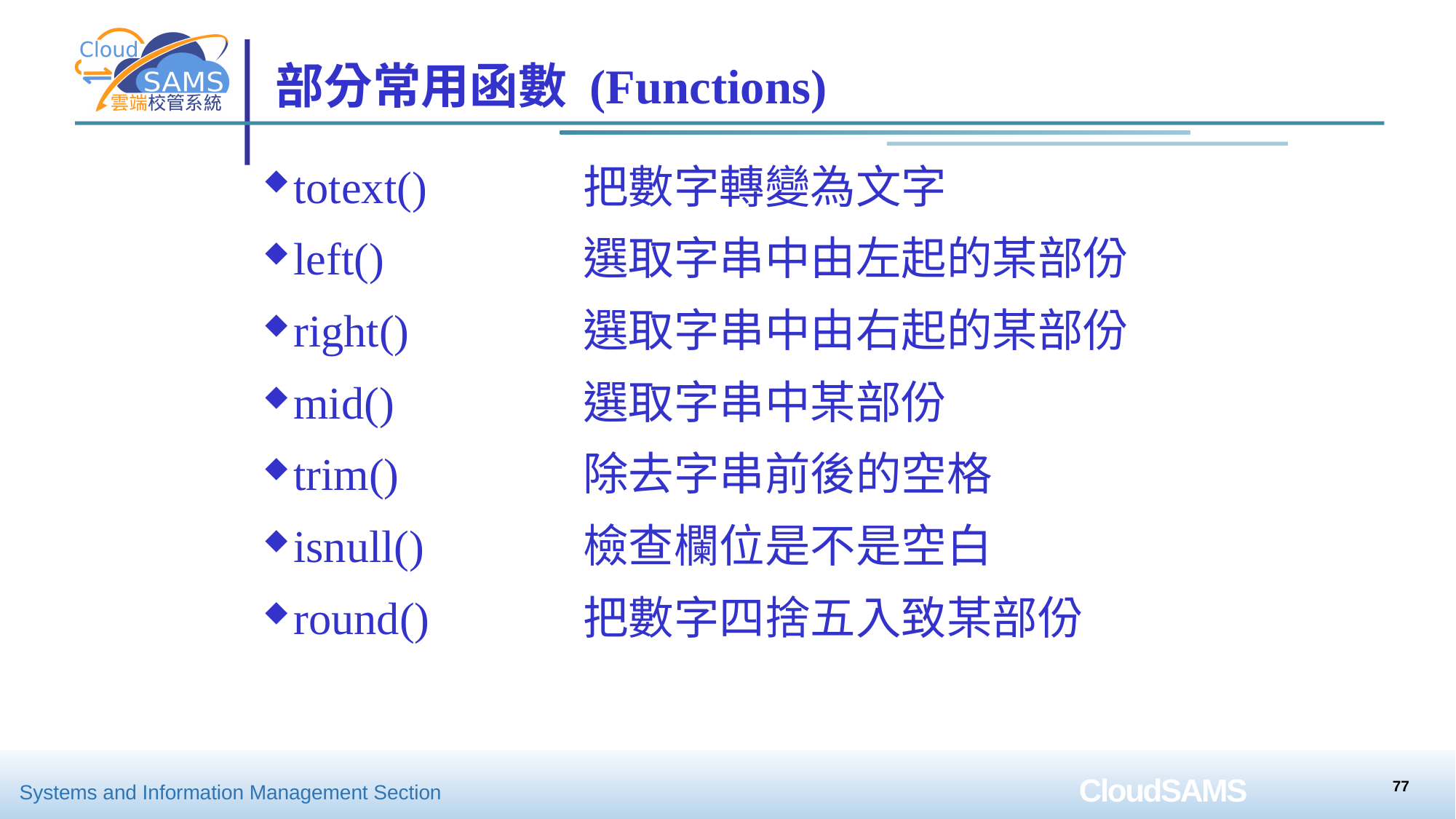

# 部分常用函數 (Functions)
totext()	把數字轉變為文字
left()	選取字串中由左起的某部份
right()	選取字串中由右起的某部份
mid()	選取字串中某部份
trim()	除去字串前後的空格
isnull()	檢查欄位是不是空白
round()	把數字四捨五入致某部份
77